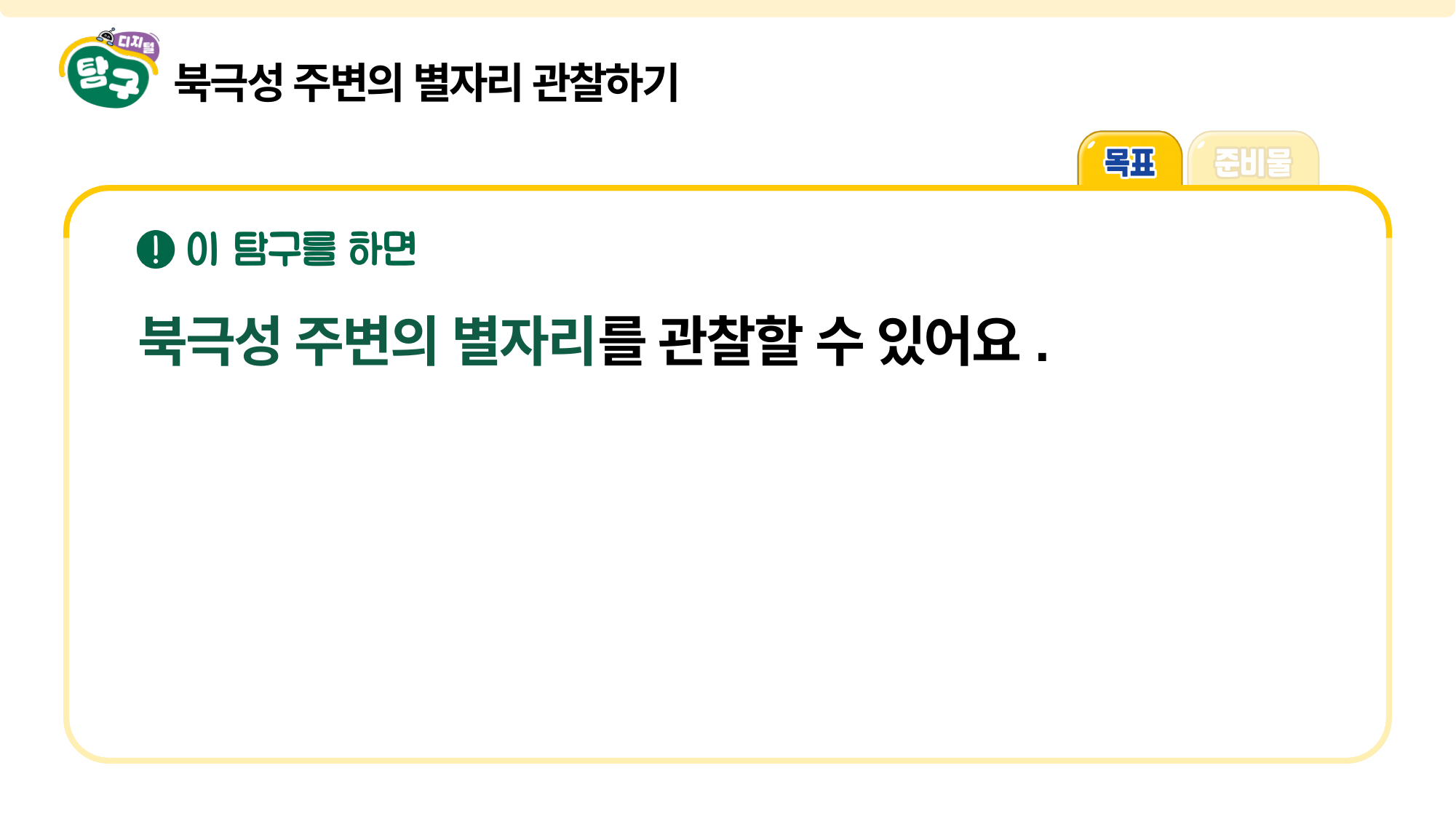

북극성 주변의 별자리 관찰하기
북극성 주변의 별자리를 관찰할 수 있어요.